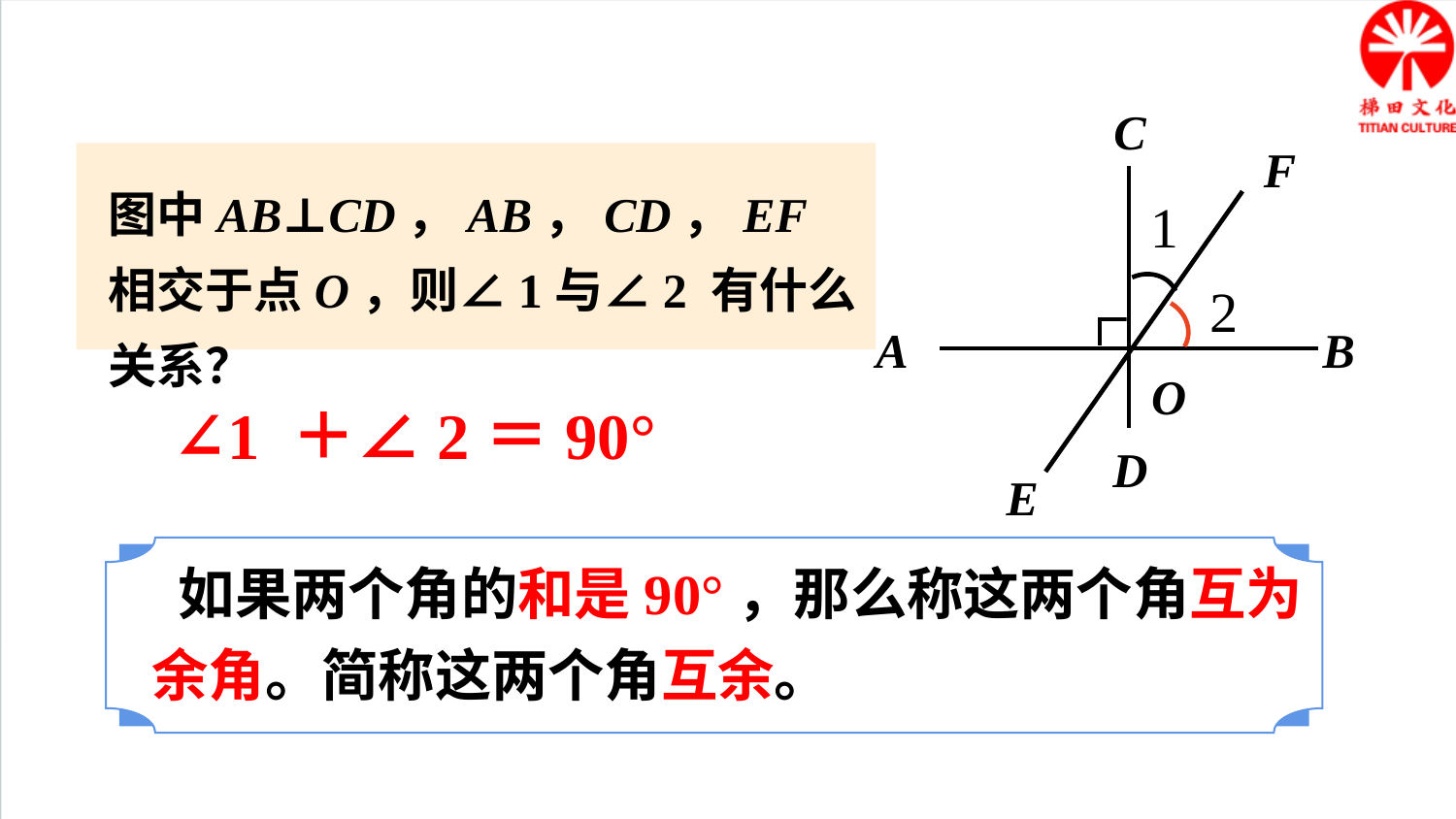

C
F
1
2

A
B
O
D
E

图中AB⊥CD，AB，CD，EF相交于点O，则∠1与∠2 有什么关系？

∠1 ＋∠2＝90°
 如果两个角的和是90°，那么称这两个角互为余角。简称这两个角互余。